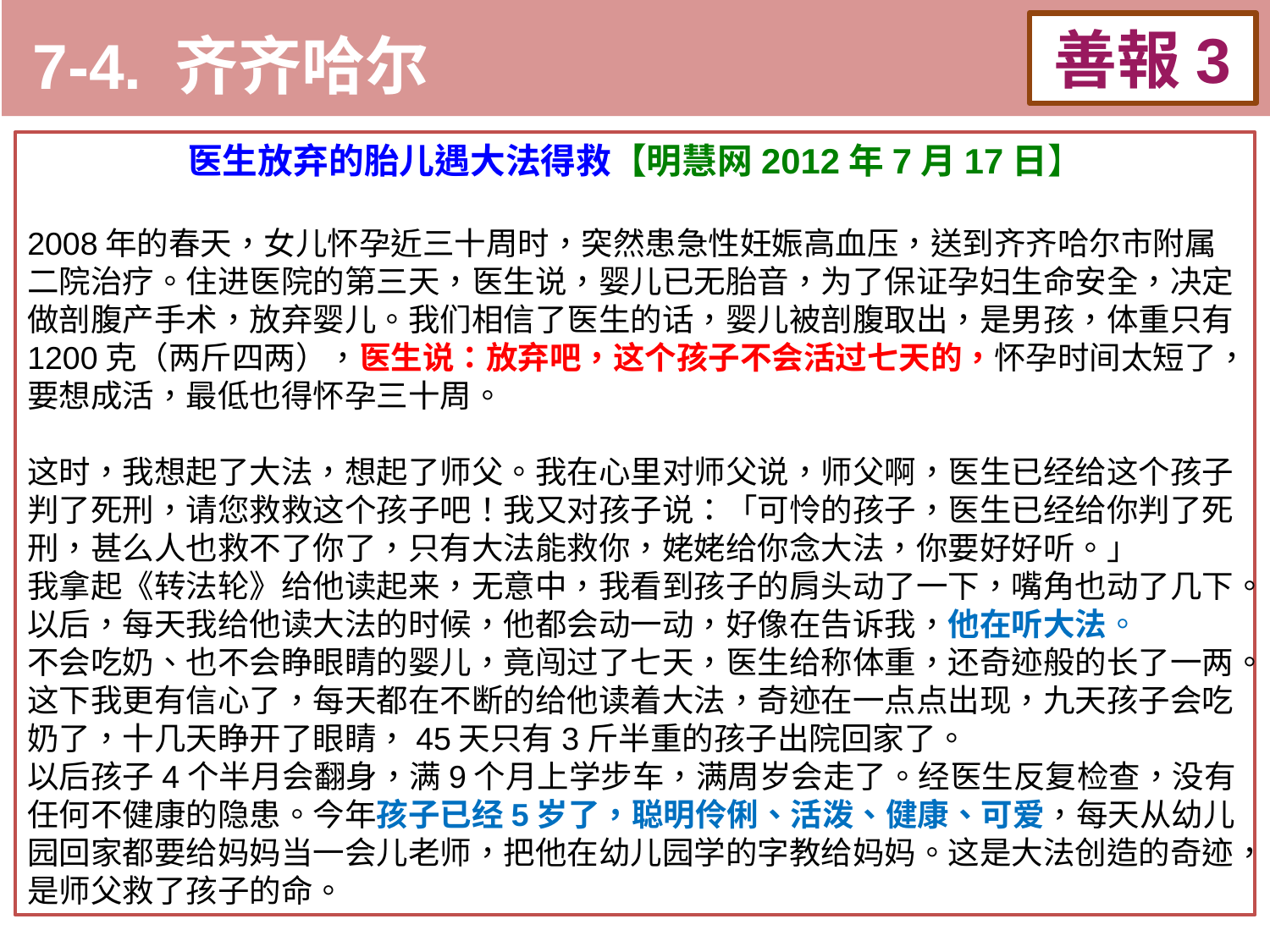

7-4. 齐齐哈尔
善報3
11-3. XX市官員惡報實例
医生放弃的胎儿遇大法得救【明慧网2012年7月17日】

2008年的春天，女儿怀孕近三十周时，突然患急性妊娠高血压，送到齐齐哈尔市附属二院治疗。住进医院的第三天，医生说，婴儿已无胎音，为了保证孕妇生命安全，决定做剖腹产手术，放弃婴儿。我们相信了医生的话，婴儿被剖腹取出，是男孩，体重只有1200克（两斤四两），医生说：放弃吧，这个孩子不会活过七天的，怀孕时间太短了，要想成活，最低也得怀孕三十周。

这时，我想起了大法，想起了师父。我在心里对师父说，师父啊，医生已经给这个孩子判了死刑，请您救救这个孩子吧！我又对孩子说：「可怜的孩子，医生已经给你判了死刑，甚么人也救不了你了，只有大法能救你，姥姥给你念大法，你要好好听。」
我拿起《转法轮》给他读起来，无意中，我看到孩子的肩头动了一下，嘴角也动了几下。以后，每天我给他读大法的时候，他都会动一动，好像在告诉我，他在听大法。
不会吃奶、也不会睁眼睛的婴儿，竟闯过了七天，医生给称体重，还奇迹般的长了一两。这下我更有信心了，每天都在不断的给他读着大法，奇迹在一点点出现，九天孩子会吃奶了，十几天睁开了眼睛，45天只有3斤半重的孩子出院回家了。
以后孩子4个半月会翻身，满9个月上学步车，满周岁会走了。经医生反复检查，没有任何不健康的隐患。今年孩子已经5岁了，聪明伶俐、活泼、健康、可爱，每天从幼儿园回家都要给妈妈当一会儿老师，把他在幼儿园学的字教给妈妈。这是大法创造的奇迹，是师父救了孩子的命。